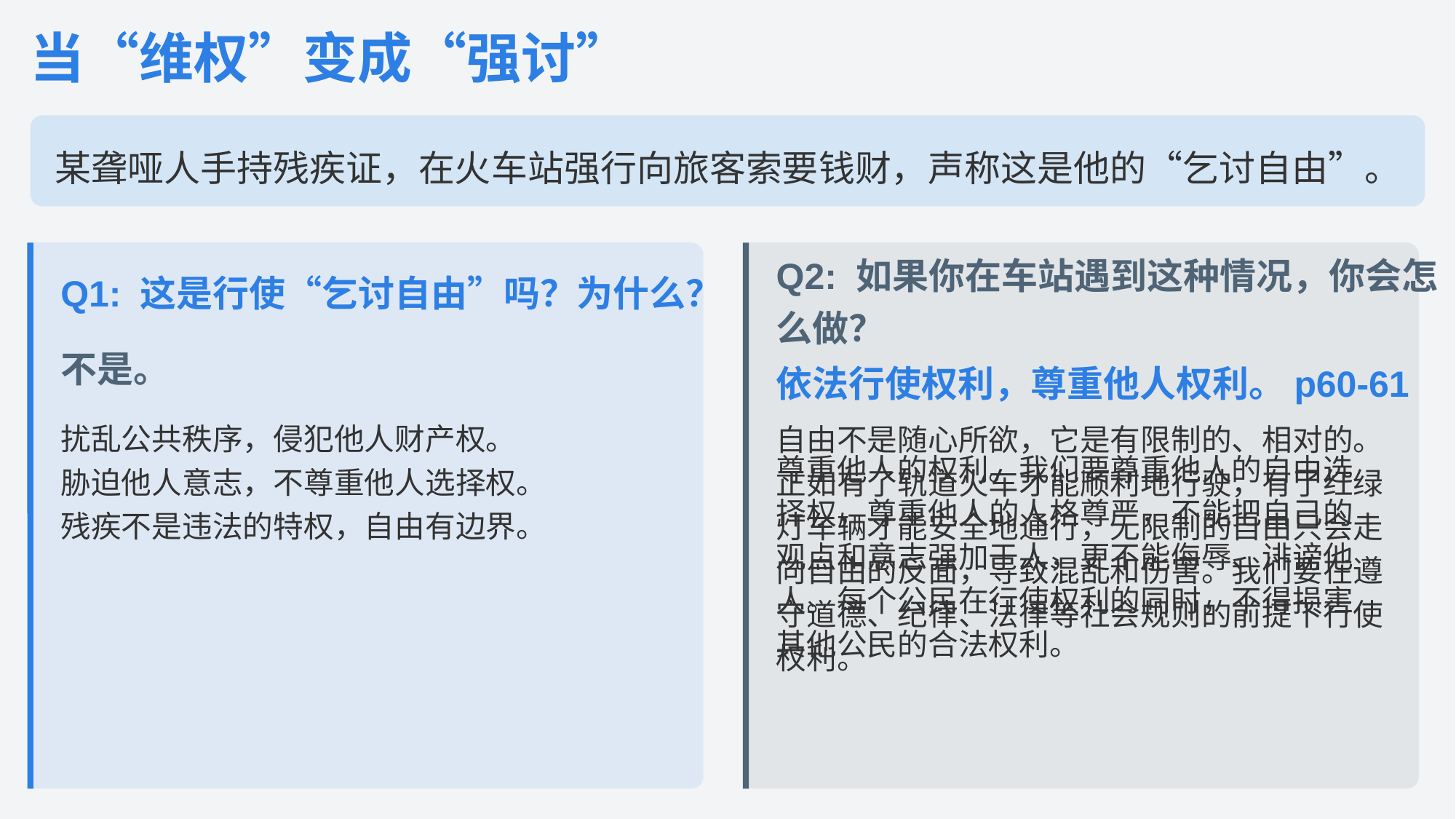

当“维权”变成“强讨”

某聋哑人手持残疾证，在火车站强行向旅客索要钱财，声称这是他的“乞讨自由”。

Q1: 这是行使“乞讨自由”吗？为什么？
Q2: 如果你在车站遇到这种情况，你会怎么做？
不是。
依法行使权利，尊重他人权利。p60-61
扰乱公共秩序，侵犯他人财产权。
胁迫他人意志，不尊重他人选择权。
残疾不是违法的特权，自由有边界。
自由不是随心所欲，它是有限制的、相对的。正如有了轨道火车才能顺利地行驶，有了红绿灯车辆才能安全地通行，无限制的自由只会走向自由的反面，导致混乱和伤害。我们要在遵守道德、纪律、法律等社会规则的前提下行使权利。
尊重他人的权利。我们要尊重他人的自由选择权，尊重他人的人格尊严，不能把自己的观点和意志强加于人，更不能侮辱、诽谤他人。每个公民在行使权利的同时，不得损害其他公民的合法权利。